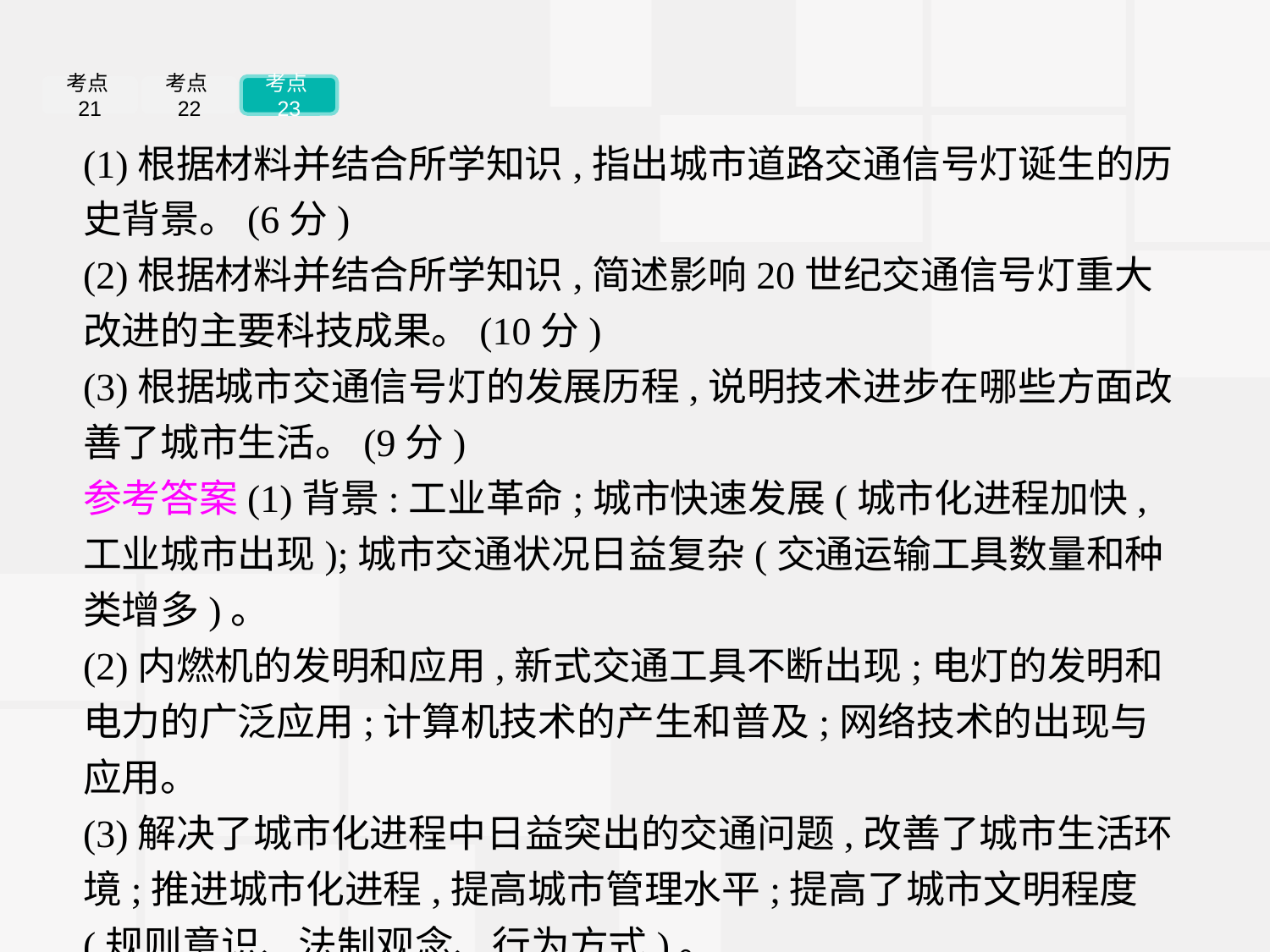

考点21
考点22
考点23
(1)根据材料并结合所学知识,指出城市道路交通信号灯诞生的历史背景。(6分)
(2)根据材料并结合所学知识,简述影响20世纪交通信号灯重大改进的主要科技成果。(10分)
(3)根据城市交通信号灯的发展历程,说明技术进步在哪些方面改善了城市生活。(9分)
参考答案(1)背景:工业革命;城市快速发展(城市化进程加快,工业城市出现);城市交通状况日益复杂(交通运输工具数量和种类增多)。
(2)内燃机的发明和应用,新式交通工具不断出现;电灯的发明和电力的广泛应用;计算机技术的产生和普及;网络技术的出现与应用。
(3)解决了城市化进程中日益突出的交通问题,改善了城市生活环境;推进城市化进程,提高城市管理水平;提高了城市文明程度(规则意识、法制观念、行为方式)。